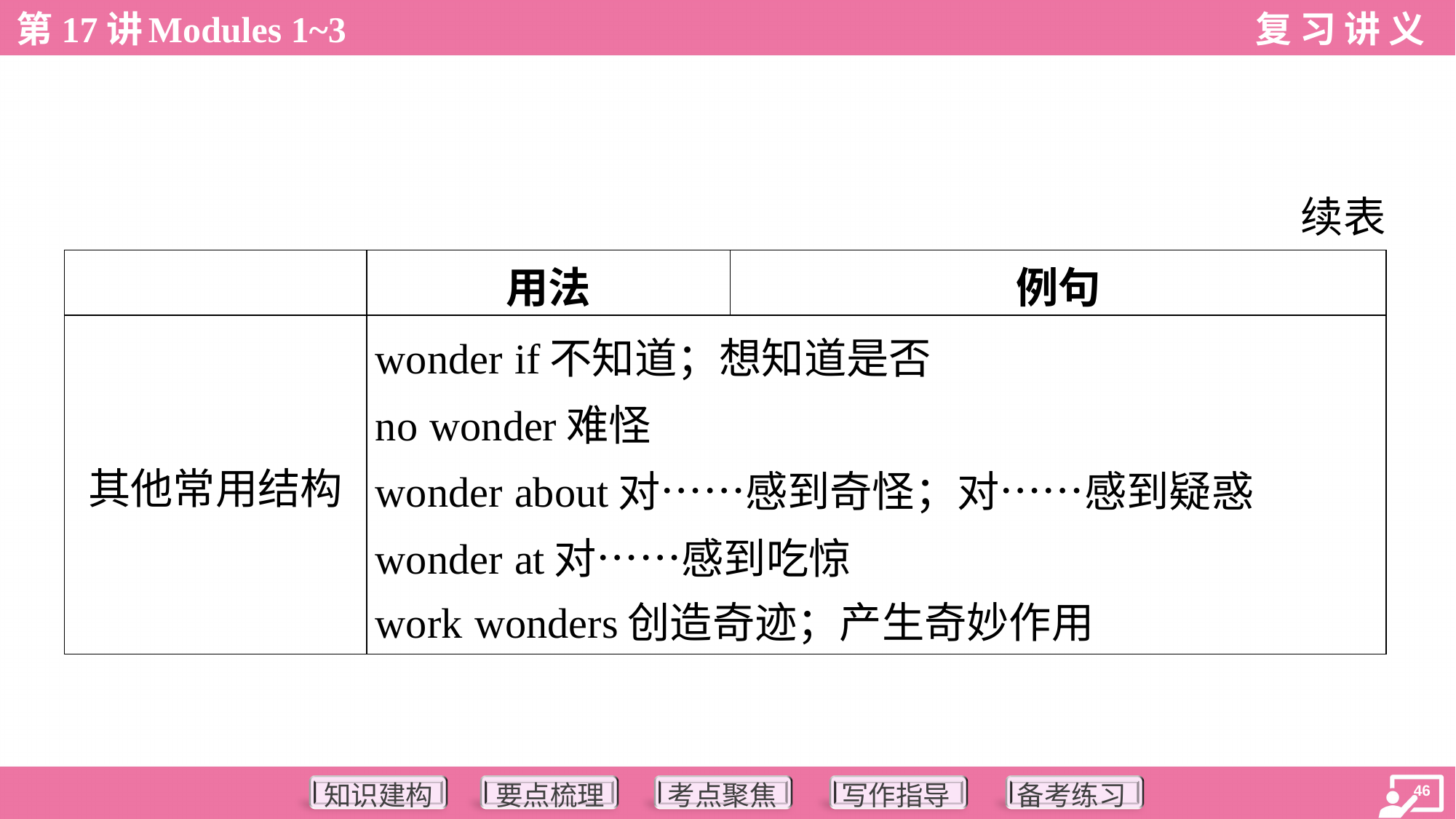

续表
|  | 用法 | 例句 |
| --- | --- | --- |
| 其他常用结构 | wonder if不知道；想知道是否 no wonder难怪 wonder about对……感到奇怪；对……感到疑惑 wonder at对……感到吃惊 work wonders创造奇迹；产生奇妙作用 |  |